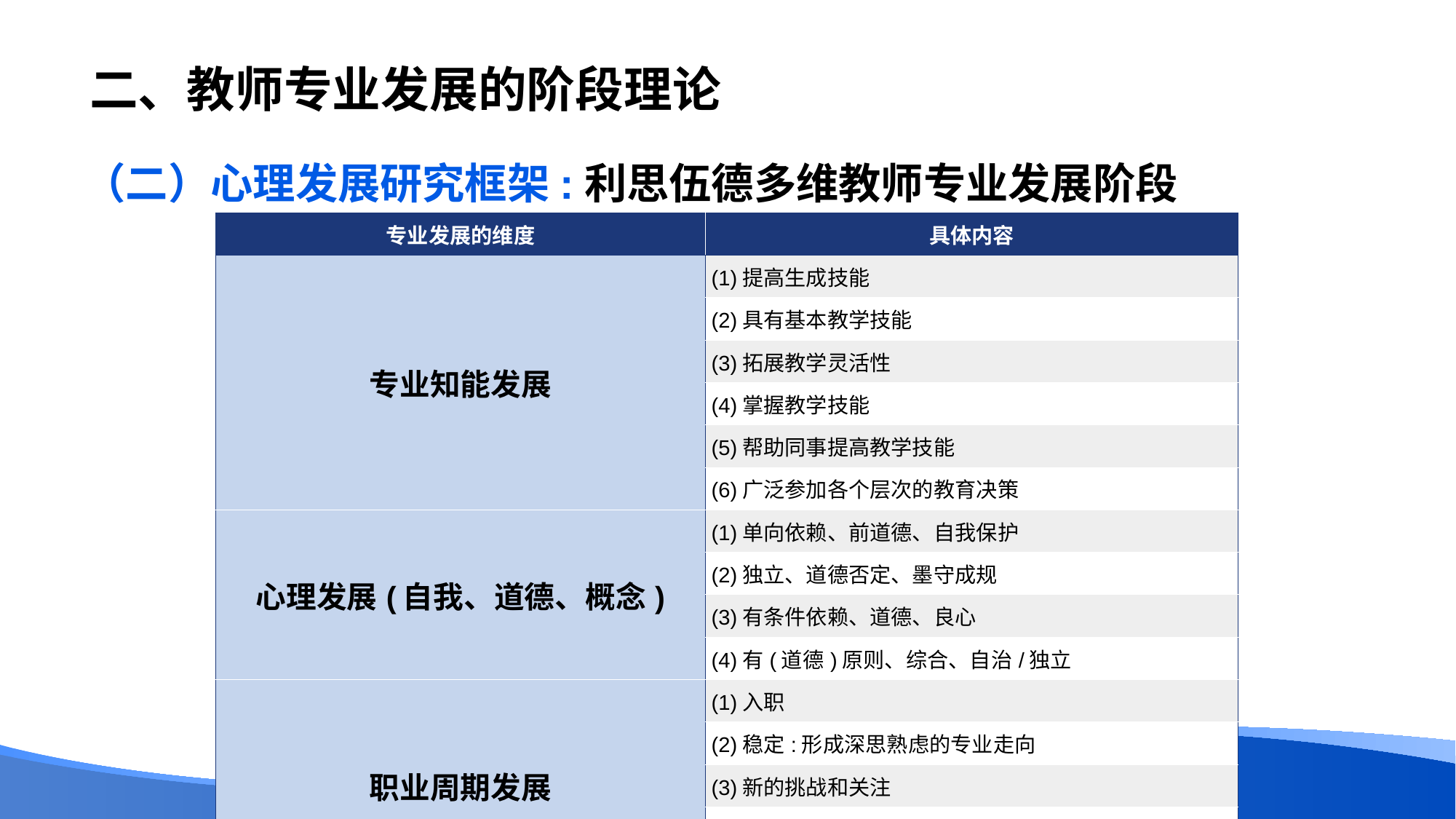

# 二、教师专业发展的阶段理论
（二）心理发展研究框架:利思伍德多维教师专业发展阶段
| 专业发展的维度 | 具体内容 |
| --- | --- |
| 专业知能发展 | (1)提高生成技能 |
|  | (2)具有基本教学技能 |
|  | (3)拓展教学灵活性 |
|  | (4)掌握教学技能 |
|  | (5)帮助同事提高教学技能 |
|  | (6)广泛参加各个层次的教育决策 |
| 心理发展(自我、道德、概念) | (1)单向依赖、前道德、自我保护 |
|  | (2)独立、道德否定、墨守成规 |
|  | (3)有条件依赖、道德、良心 |
|  | (4)有(道德)原则、综合、自治/独立 |
| 职业周期发展 | (1)入职 |
|  | (2)稳定:形成深思熟虑的专业走向 |
|  | (3)新的挑战和关注 |
|  | (4)达到专业发展平台期 |
|  | (5)准备退休 |